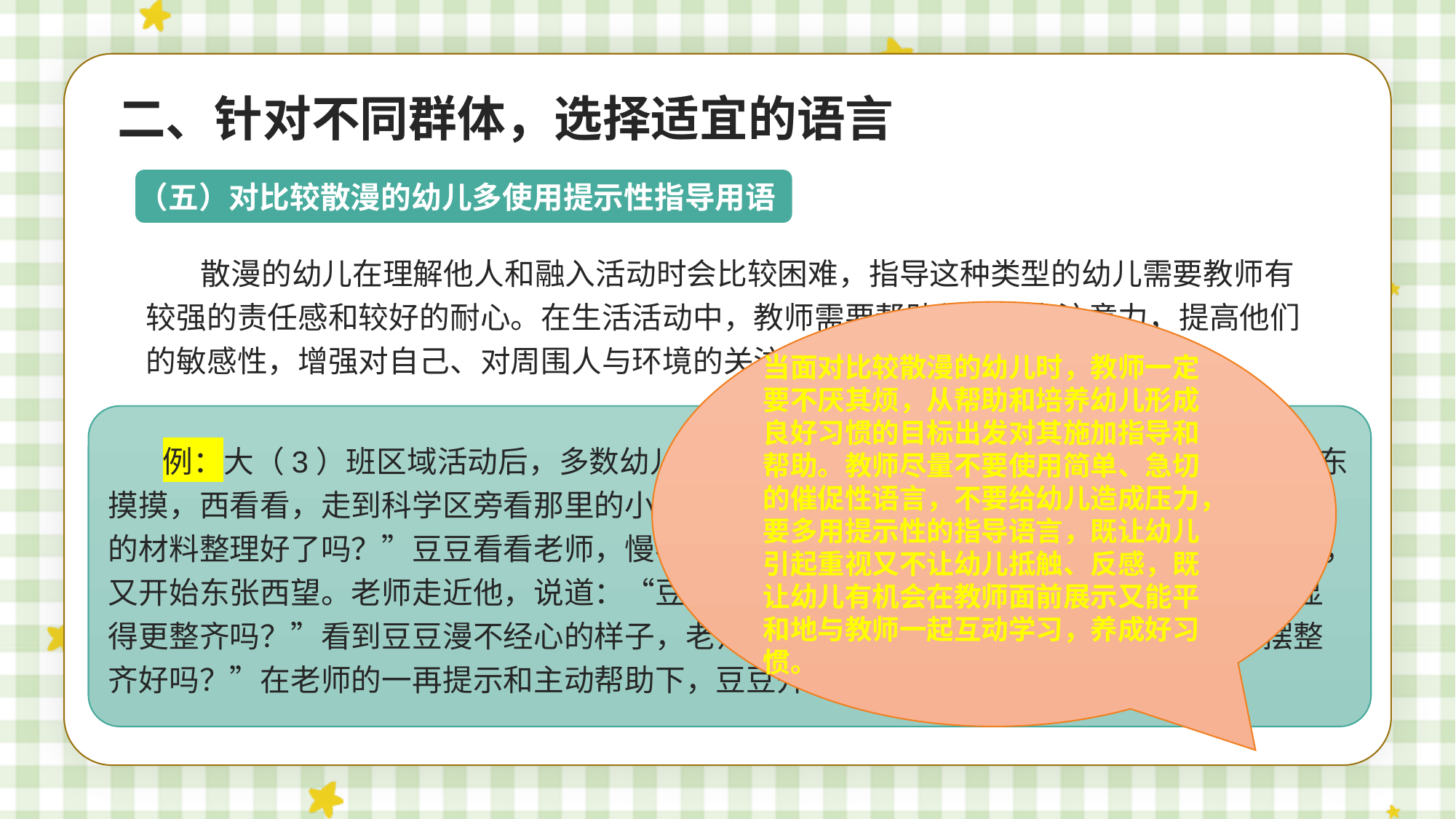

二、针对不同群体，选择适宜的语言
（五）对比较散漫的幼儿多使用提示性指导用语
散漫的幼儿在理解他人和融入活动时会比较困难，指导这种类型的幼儿需要教师有较强的责任感和较好的耐心。在生活活动中，教师需要帮助他们集中注意力，提高他们的敏感性，增强对自己、对周围人与环境的关注。
当面对比较散漫的幼儿时，教师一定要不厌其烦，从帮助和培养幼儿形成良好习惯的目标出发对其施加指导和帮助。教师尽量不要使用简单、急切的催促性语言，不要给幼儿造成压力，要多用提示性的指导语言，既让幼儿引起重视又不让幼儿抵触、反感，既让幼儿有机会在教师面前展示又能平和地与教师一起互动学习，养成好习惯。
例：大（3）班区域活动后，多数幼儿都在收拾整理物品。豆豆放下自己的操作材料，东摸摸，西看看，走到科学区旁看那里的小朋友收拾材料。老师提醒他：“豆豆，你刚才玩过的材料整理好了吗？”豆豆看看老师，慢吞吞地走到他自己的操作材料旁，将材料拢在一起，又开始东张西望。老师走近他，说道：“豆豆，你能说说这些操作材料怎样收拾整理才会显得更整齐吗？”看到豆豆漫不经心的样子，老师又蹲下来对他说：“我们一起来把材料摆整齐好吗？”在老师的一再提示和主动帮助下，豆豆开始动手和老师一起整理玩具了。